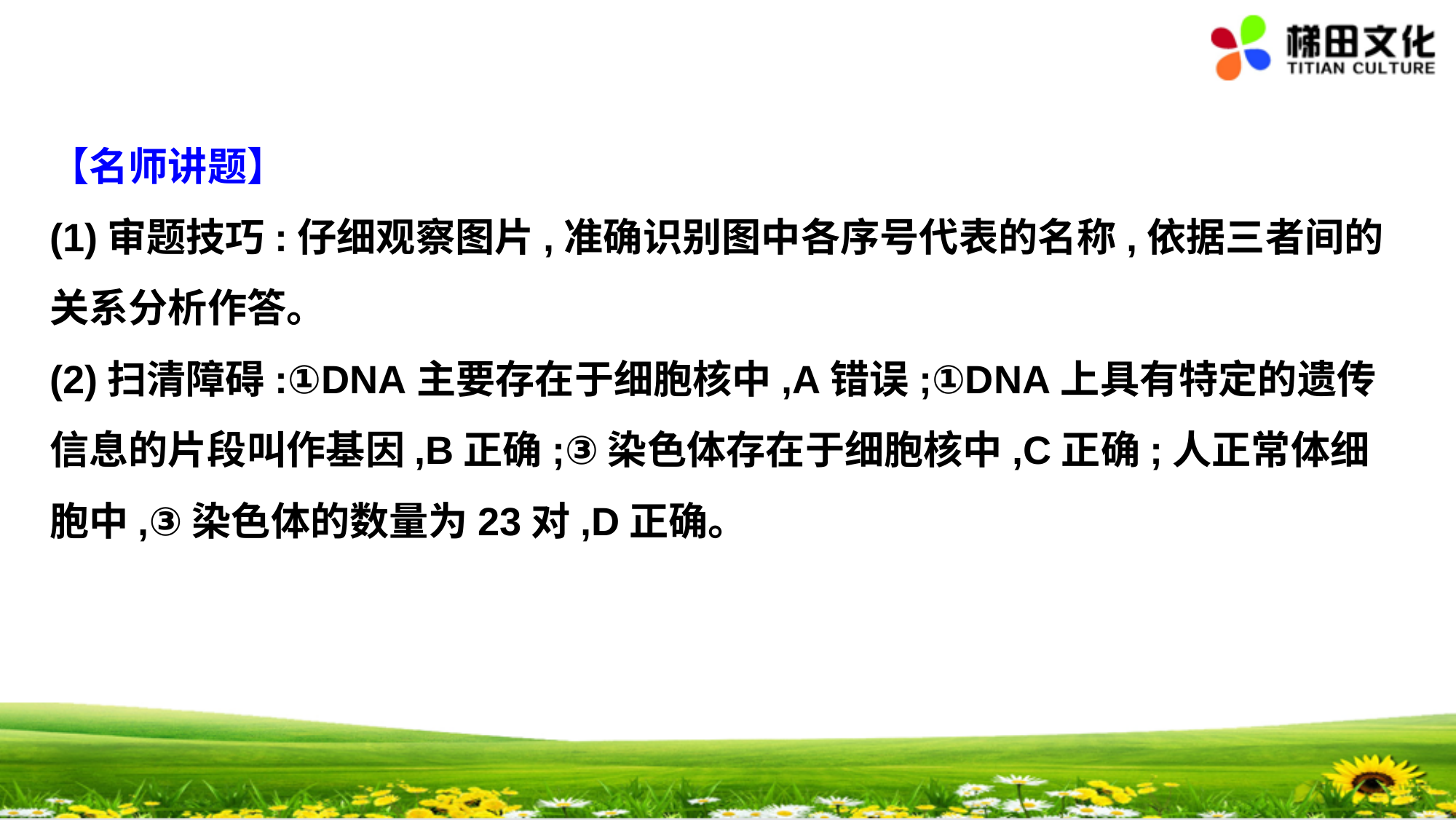

【名师讲题】
(1)审题技巧:仔细观察图片,准确识别图中各序号代表的名称,依据三者间的关系分析作答。
(2)扫清障碍:①DNA主要存在于细胞核中,A错误;①DNA上具有特定的遗传信息的片段叫作基因,B正确;③染色体存在于细胞核中,C正确;人正常体细胞中,③染色体的数量为23对,D正确。